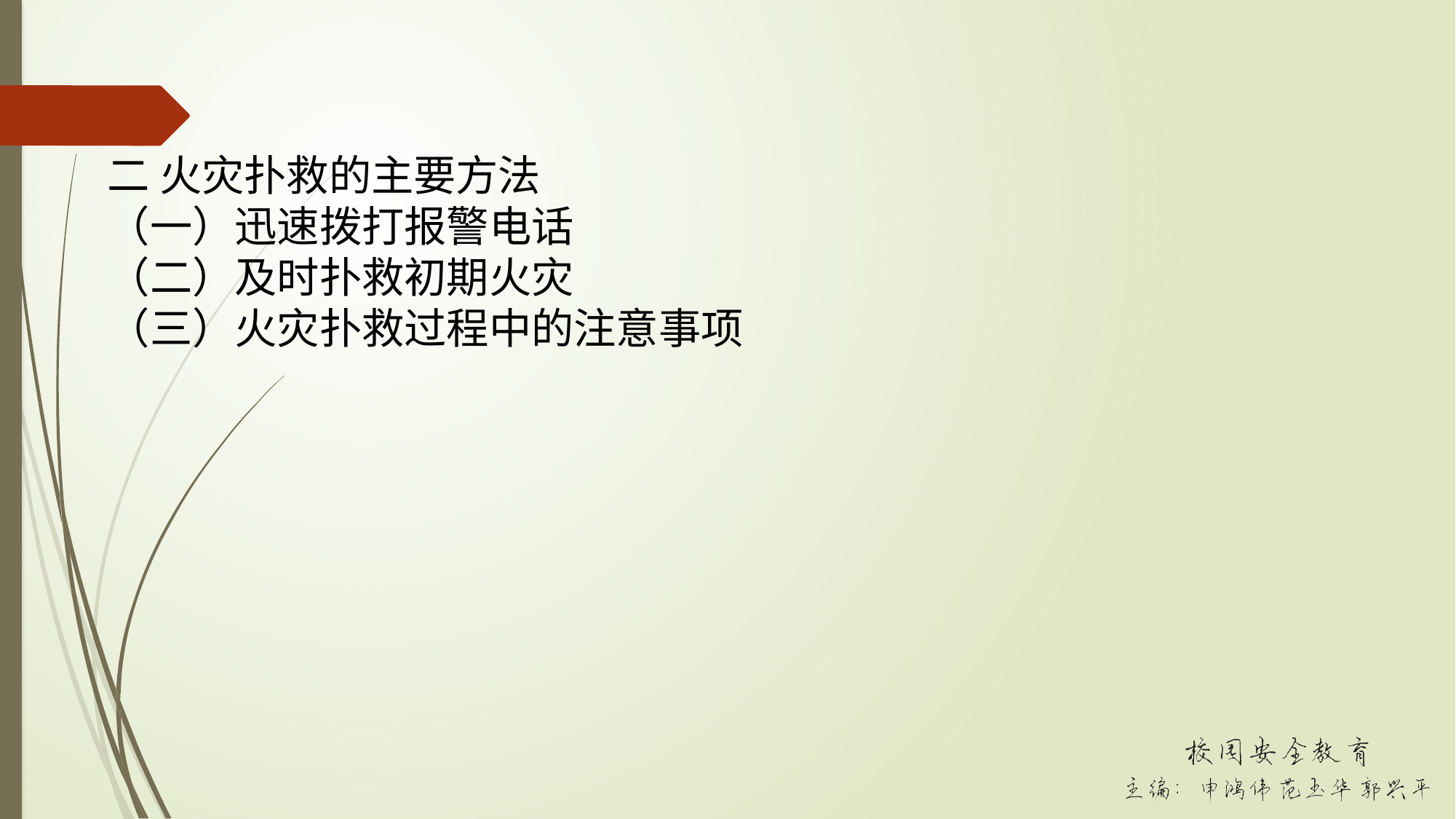

二 火灾扑救的主要方法
（一）迅速拨打报警电话
（二）及时扑救初期火灾
（三）火灾扑救过程中的注意事项